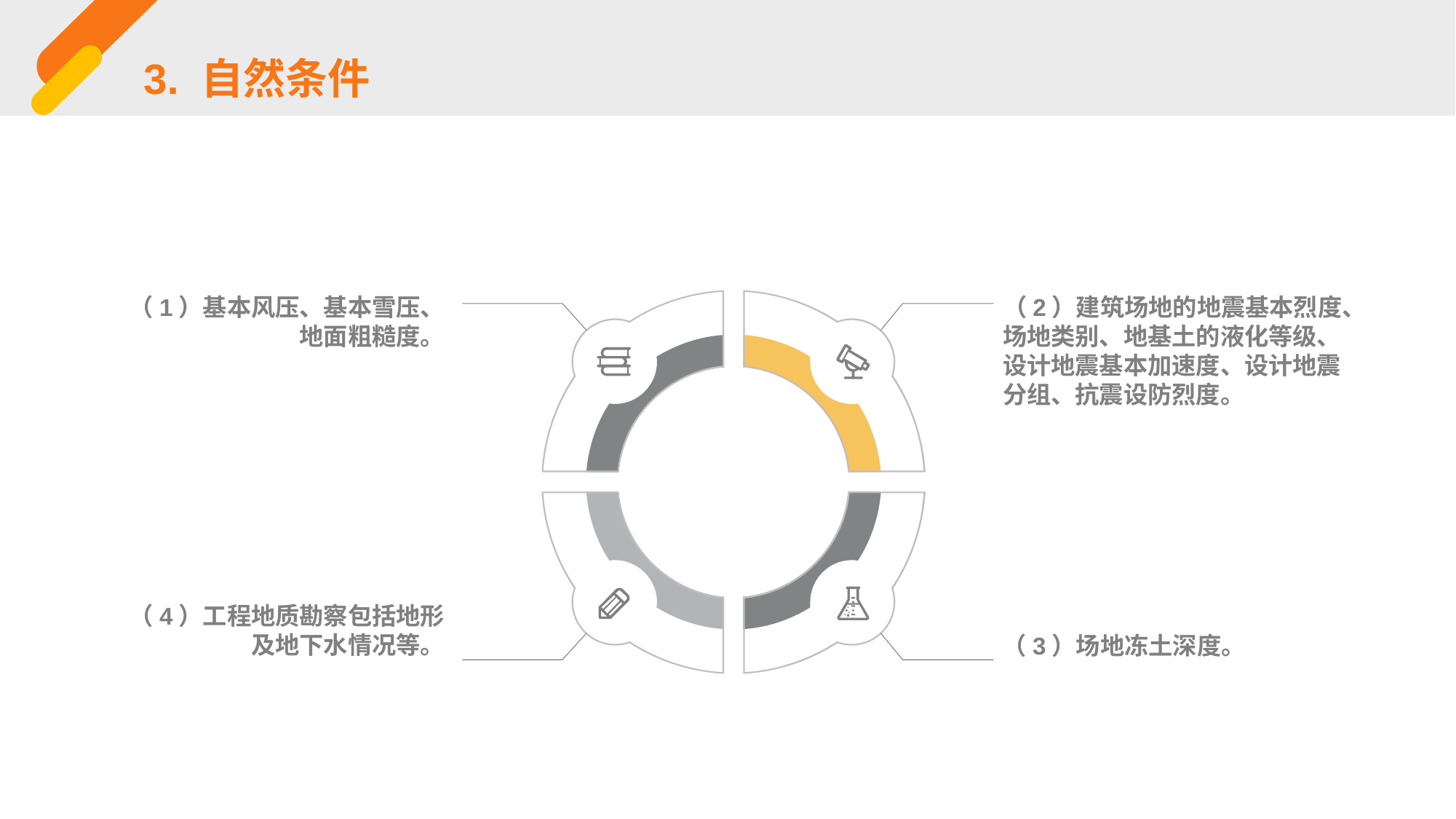

3. 自然条件

（1）基本风压、基本雪压、地面粗糙度。
（2）建筑场地的地震基本烈度、场地类别、地基土的液化等级、设计地震基本加速度、设计地震分组、抗震设防烈度。

（4）工程地质勘察包括地形及地下水情况等。
（3）场地冻土深度。